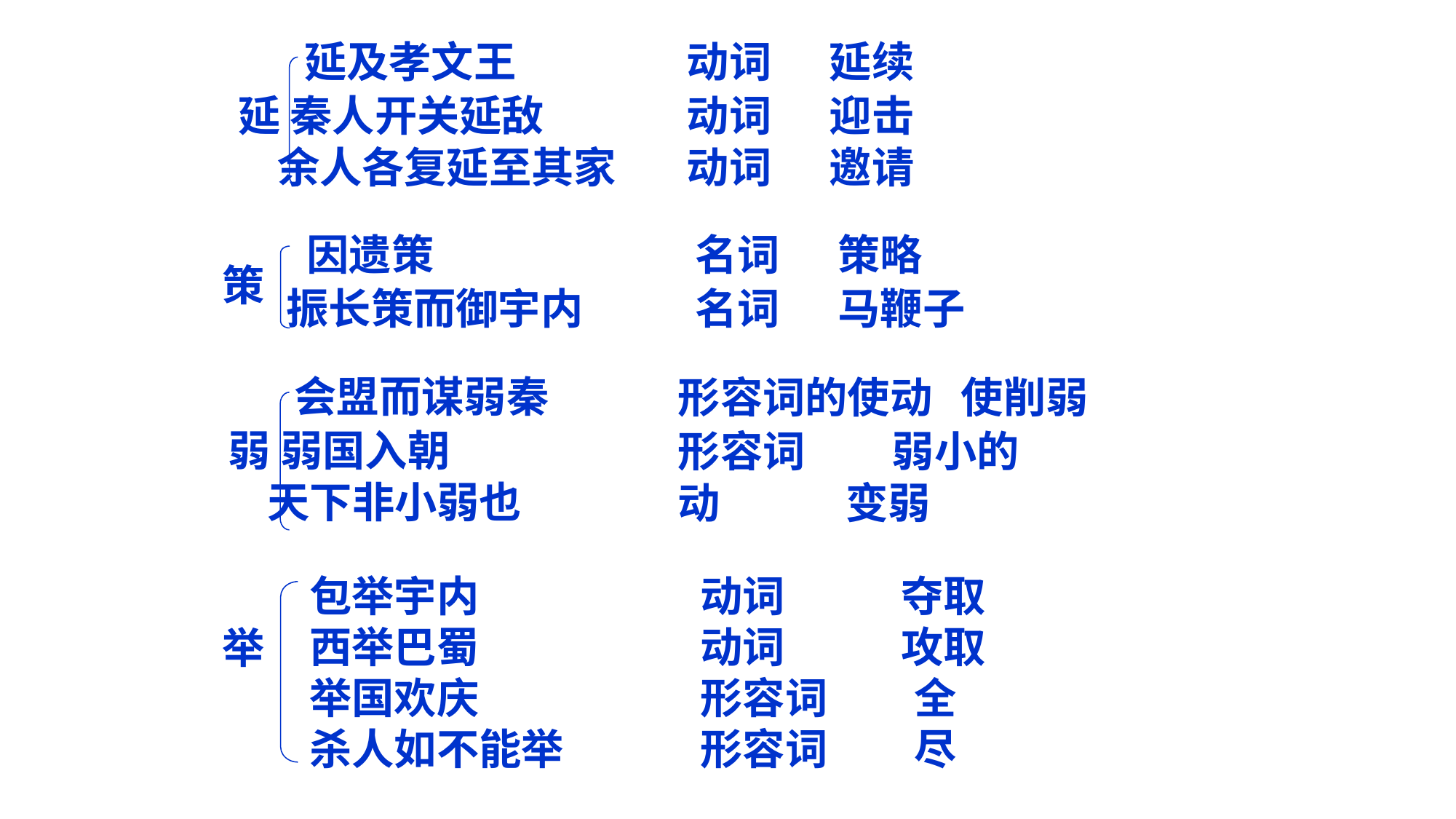

延及孝文王
延 秦人开关延敌
   余人各复延至其家
动词      延续
动词      迎击
动词      邀请

     因遗策
  振长策而御宇内
名词      策略
名词      马鞭子

策
       会盟而谋弱秦
弱 弱国入朝
   天下非小弱也
形容词的使动   使削弱
形容词         弱小的
动             变弱

包举宇内
西举巴蜀
举国欢庆
杀人如不能举
动词            夺取
动词            攻取
形容词         全
形容词         尽

举